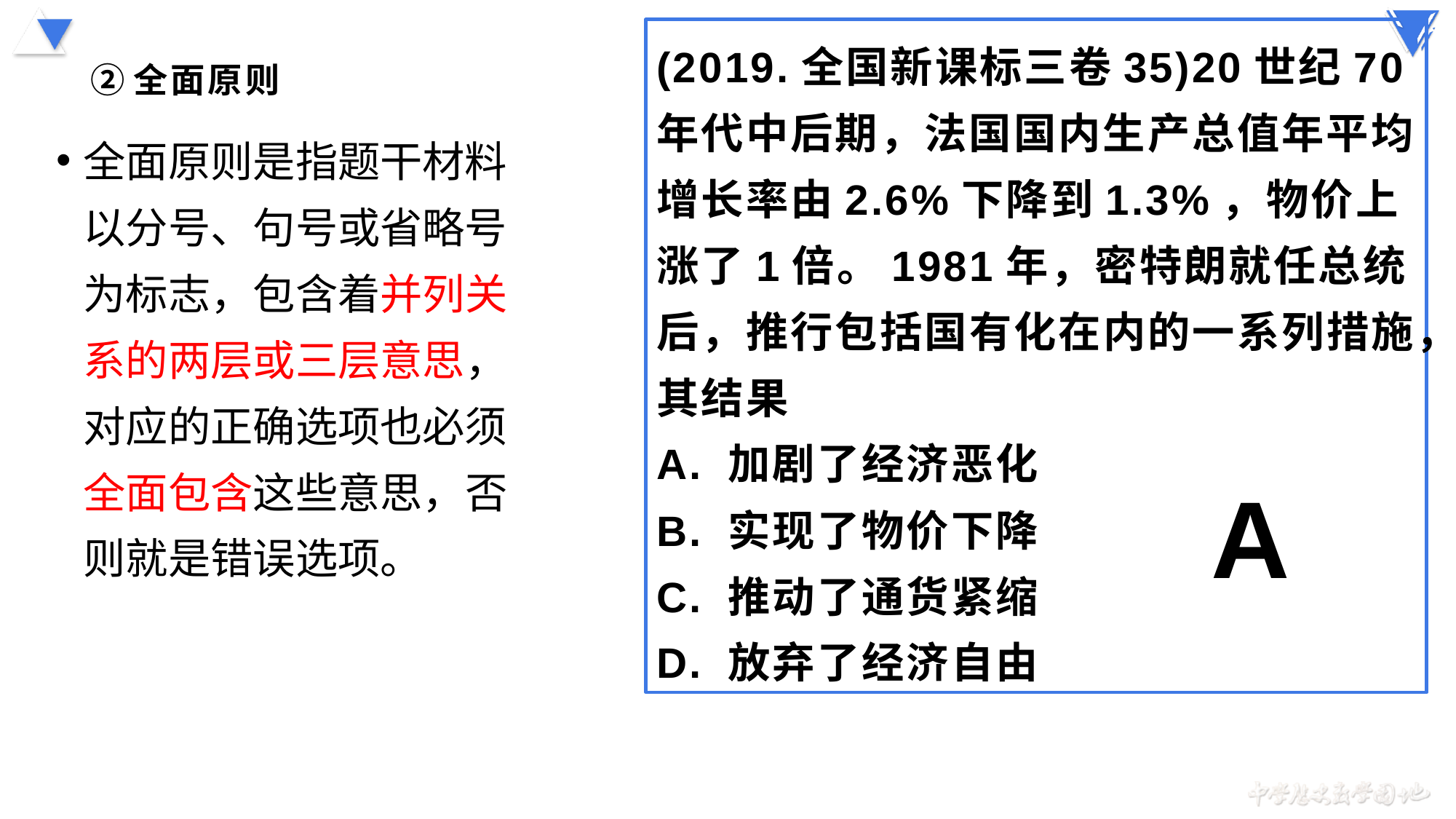

(2019.全国新课标三卷35)20世纪70年代中后期，法国国内生产总值年平均增长率由2.6%下降到1.3%，物价上涨了1倍。1981年，密特朗就任总统后，推行包括国有化在内的一系列措施，其结果
A. 加剧了经济恶化
B. 实现了物价下降
C. 推动了通货紧缩
D. 放弃了经济自由
# ②全面原则
全面原则是指题干材料以分号、句号或省略号为标志，包含着并列关系的两层或三层意思，对应的正确选项也必须全面包含这些意思，否则就是错误选项。

A